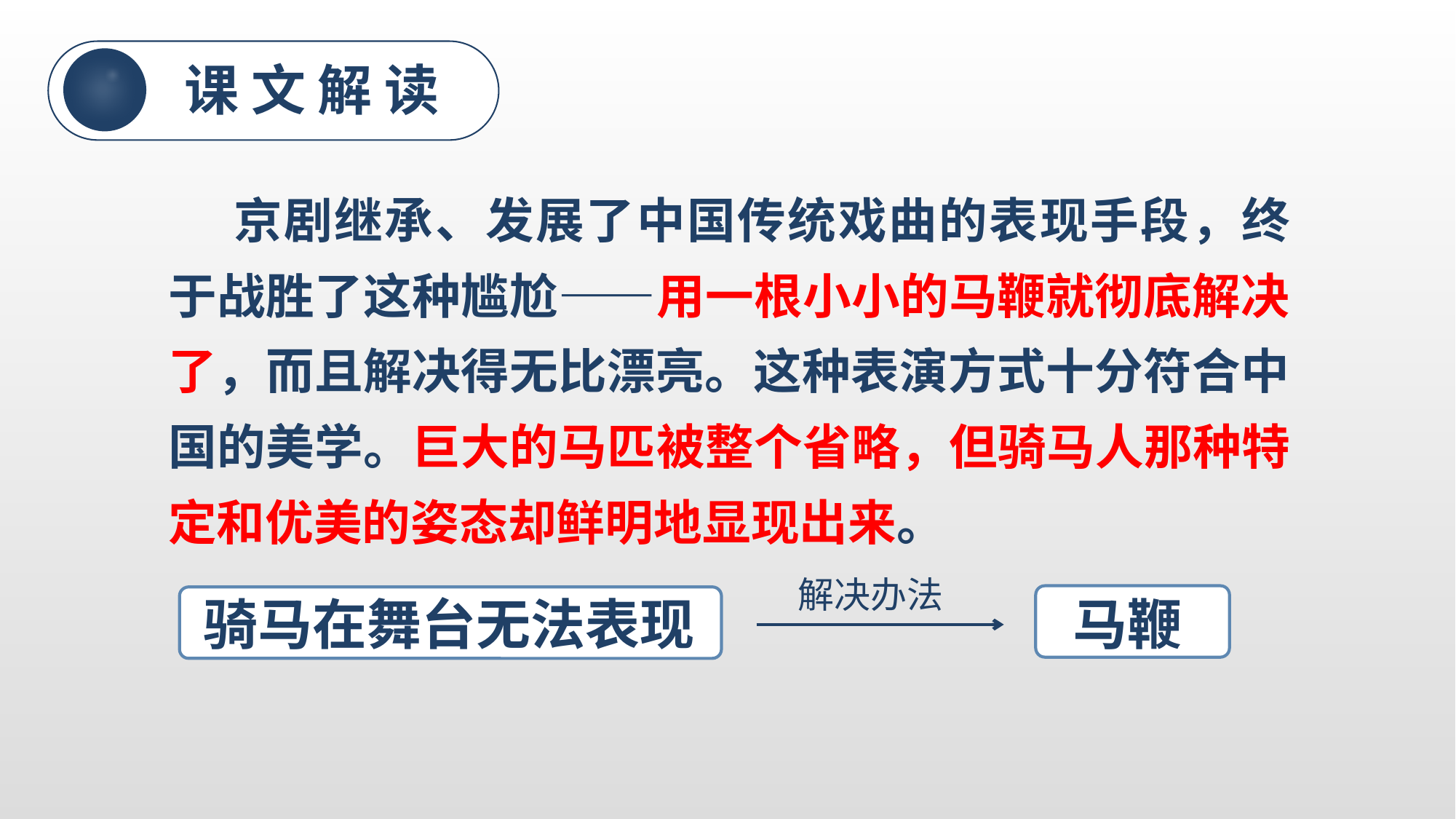

课文解读
    京剧继承、发展了中国传统戏曲的表现手段，终于战胜了这种尴尬——用一根小小的马鞭就彻底解决了，而且解决得无比漂亮。这种表演方式十分符合中国的美学。巨大的马匹被整个省略，但骑马人那种特定和优美的姿态却鲜明地显现出来。
解决办法
骑马在舞台无法表现

马鞭